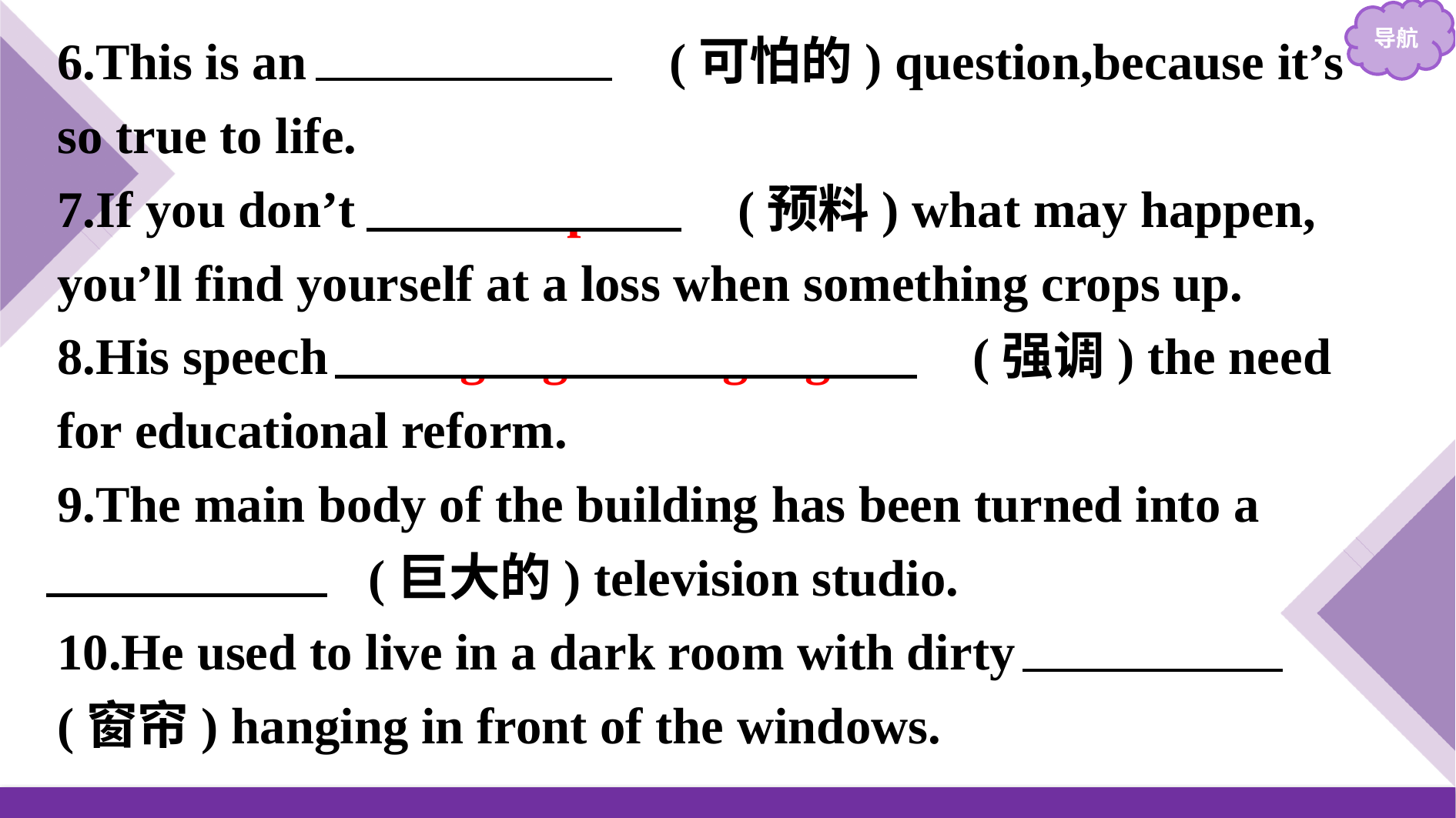

6.This is an 　awesome　(可怕的) question,because it’s so true to life.
7.If you don’t 　anticipate　(预料) what may happen, you’ll find yourself at a loss when something crops up.
8.His speech 　highlighted/highlights　(强调) the need for educational reform.
9.The main body of the building has been turned into a
　massive　(巨大的) television studio.
10.He used to live in a dark room with dirty 　curtain　(窗帘) hanging in front of the windows.